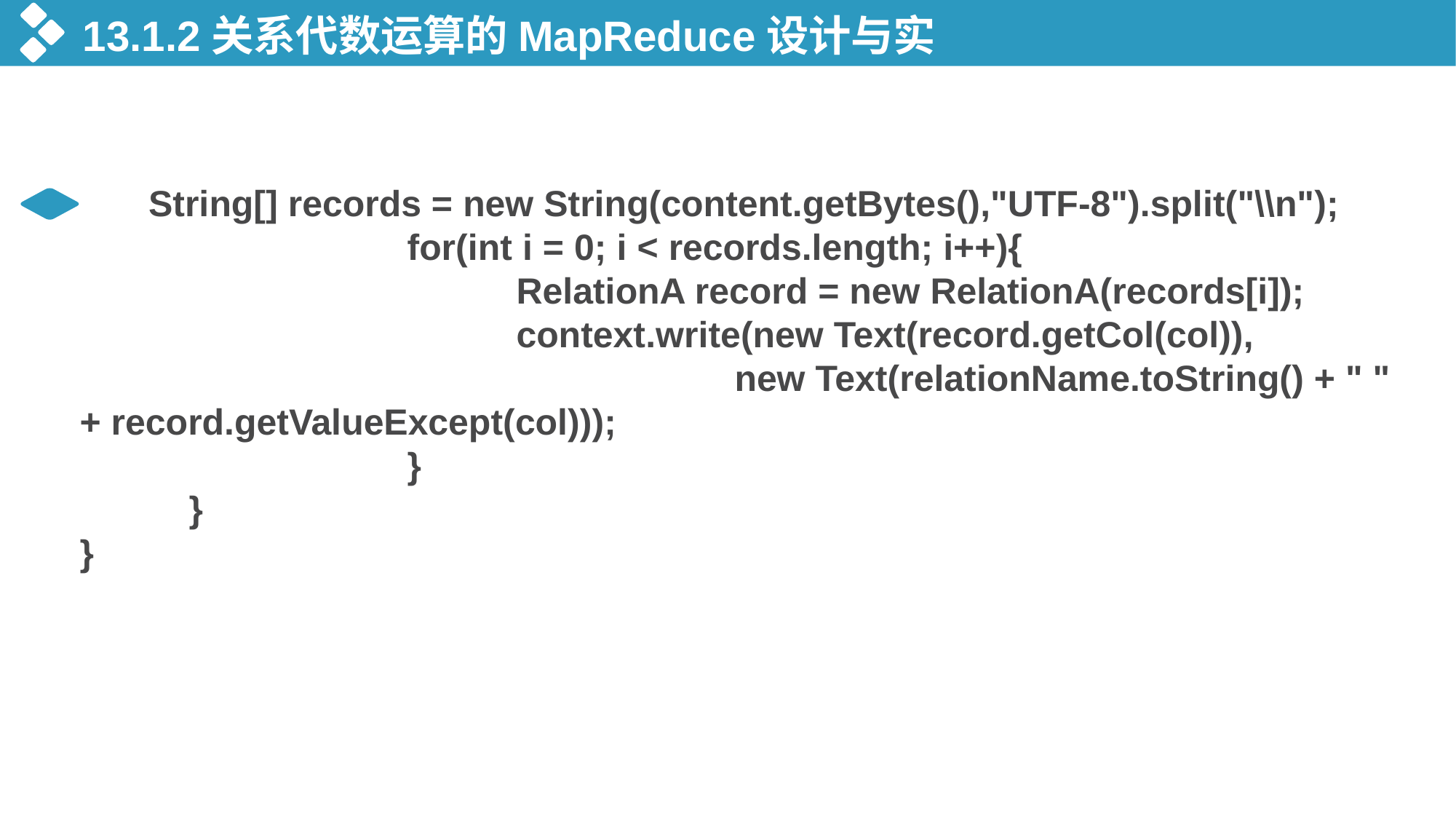

13.1.2关系代数运算的MapReduce设计与实现
        String[] records = new String(content.getBytes(),"UTF-8").split("\\n");
			for(int i = 0; i < records.length; i++){
				RelationA record = new RelationA(records[i]);
				context.write(new Text(record.getCol(col)),
						new Text(relationName.toString() + " " + record.getValueExcept(col)));
			}
	}
}